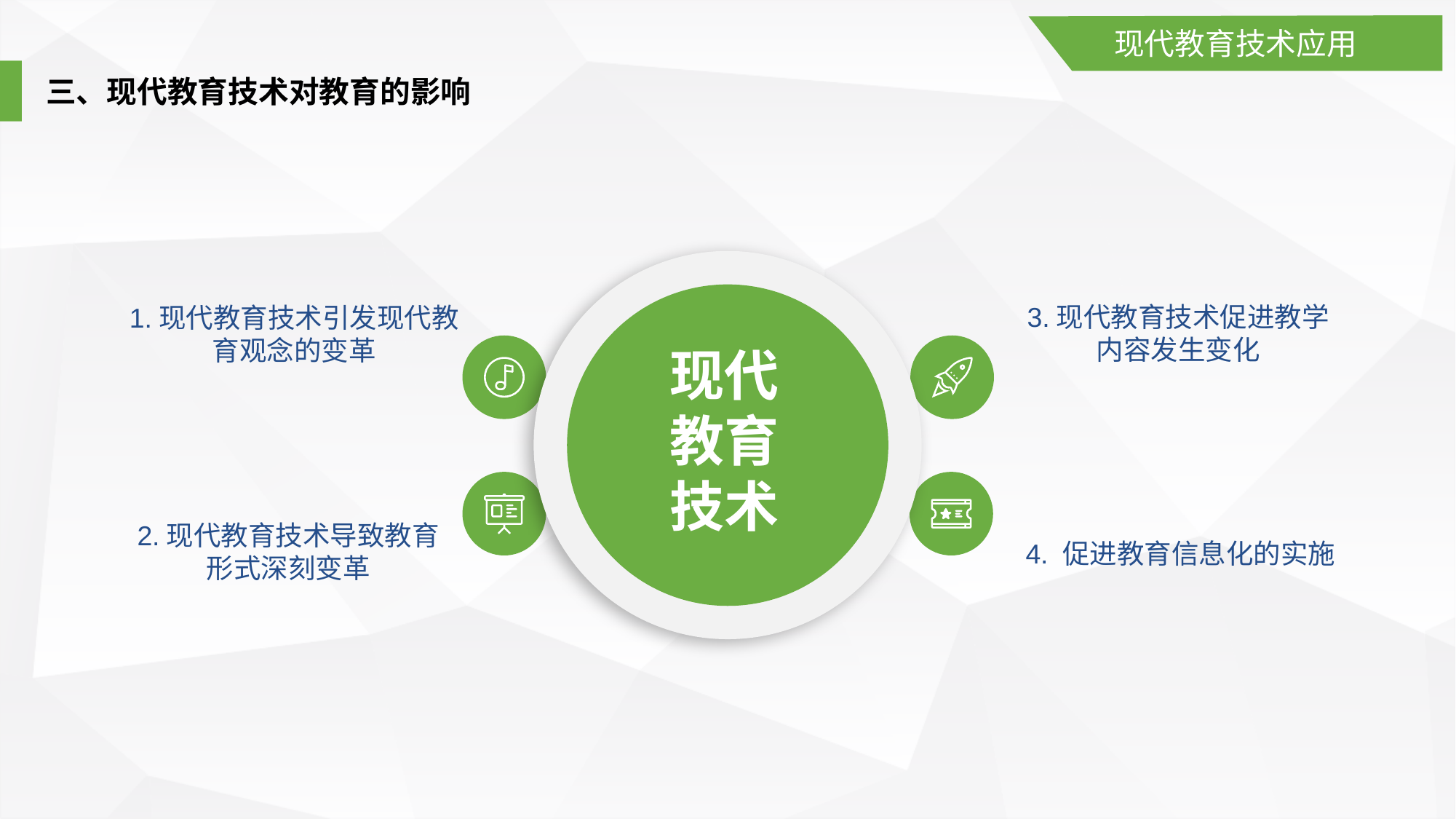

现代教育技术应用

三、现代教育技术对教育的影响

3.现代教育技术促进教学内容发生变化
1.现代教育技术引发现代教育观念的变革

现代教育技术

2.现代教育技术导致教育形式深刻变革

4. 促进教育信息化的实施